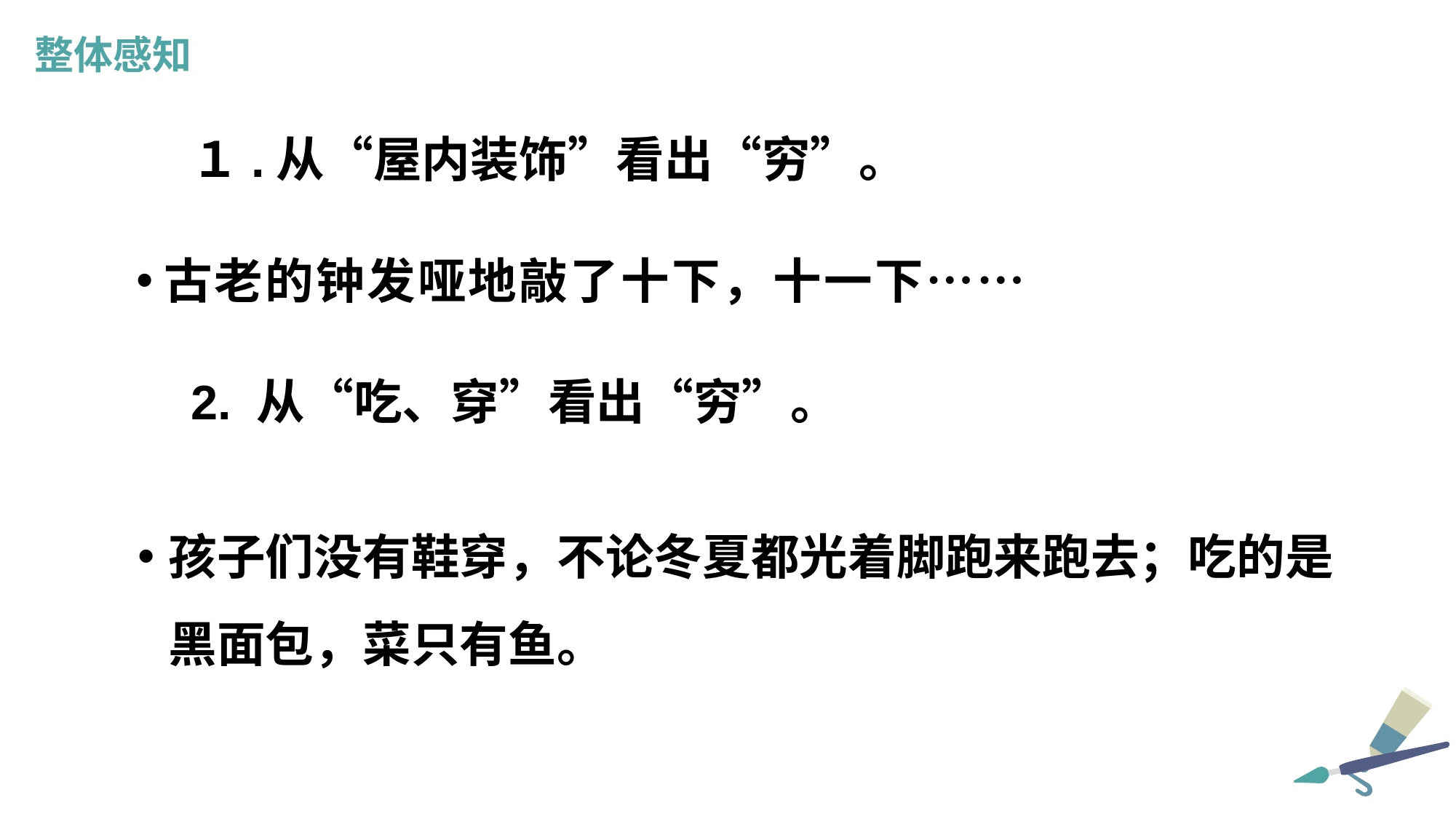

整体感知
１.从“屋内装饰”看出“穷”。
古老的钟发哑地敲了十下，十一下……
2. 从“吃、穿”看出“穷”。
孩子们没有鞋穿，不论冬夏都光着脚跑来跑去；吃的是黑面包，菜只有鱼。